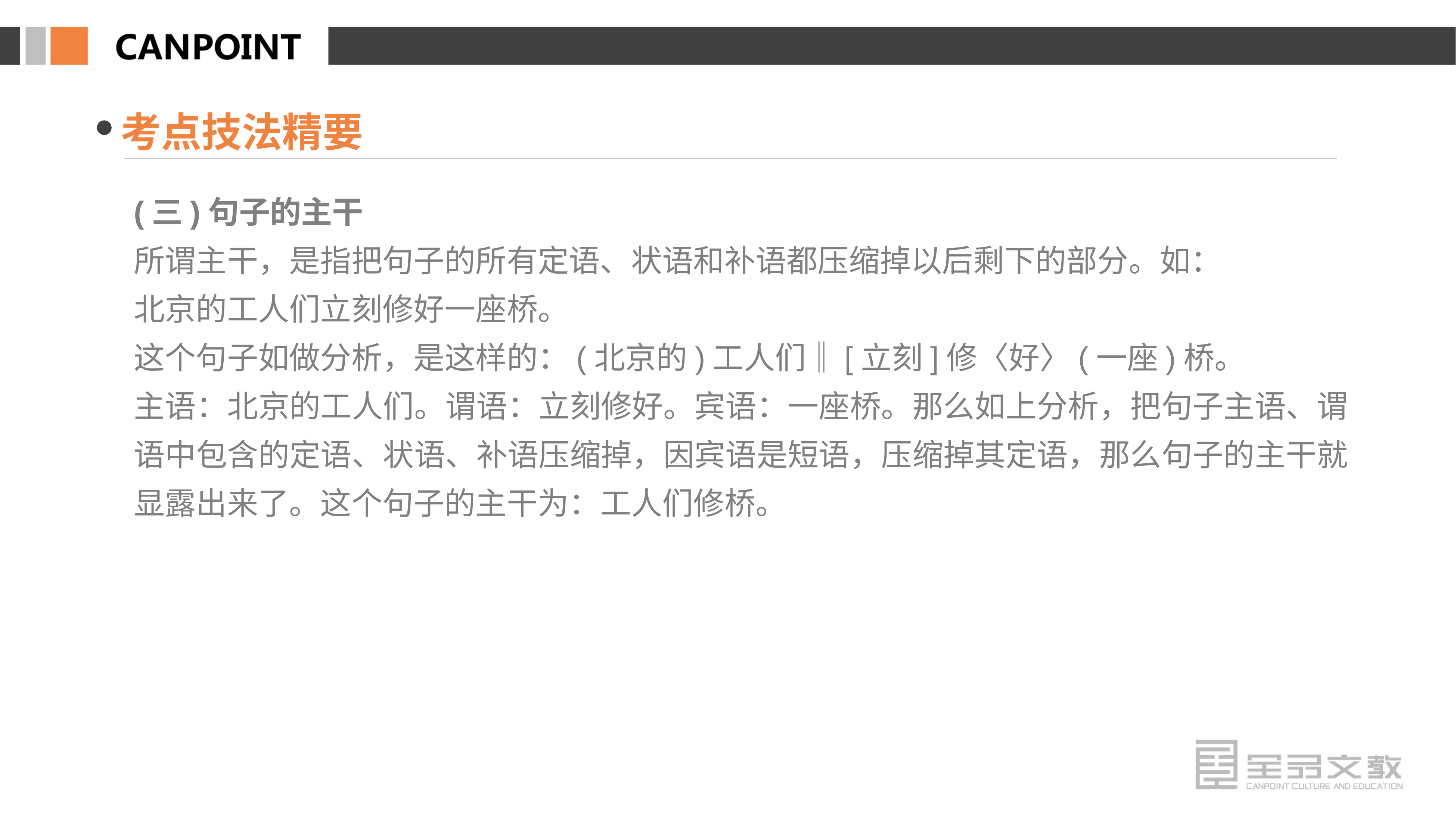

考点技法精要

(三)句子的主干
所谓主干，是指把句子的所有定语、状语和补语都压缩掉以后剩下的部分。如：
北京的工人们立刻修好一座桥。
这个句子如做分析，是这样的：(北京的)工人们‖[立刻]修〈好〉(一座)桥。
主语：北京的工人们。谓语：立刻修好。宾语：一座桥。那么如上分析，把句子主语、谓语中包含的定语、状语、补语压缩掉，因宾语是短语，压缩掉其定语，那么句子的主干就显露出来了。这个句子的主干为：工人们修桥。